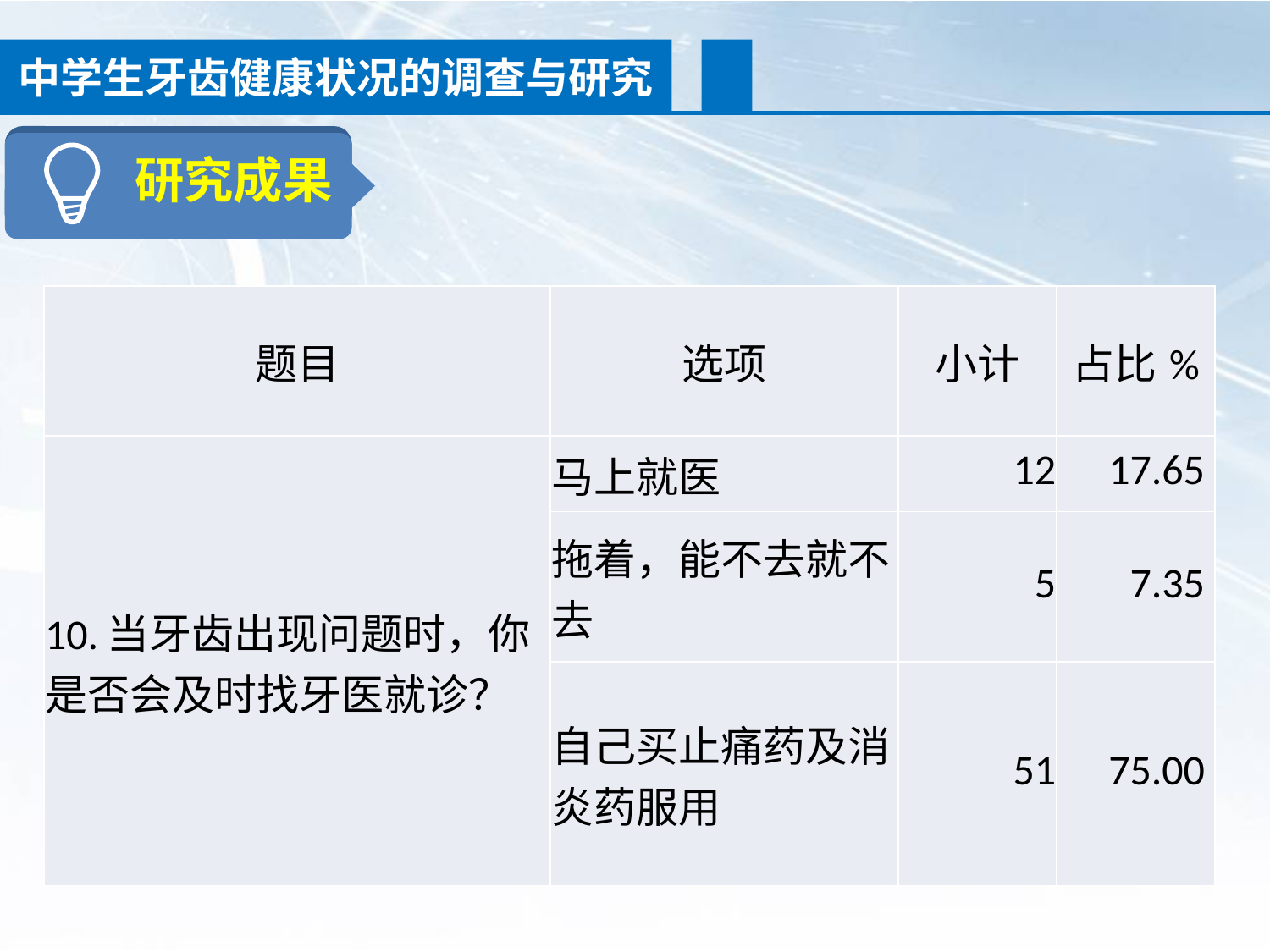

中学生牙齿健康状况的调查与研究

研究成果
| 题目 | 选项 | 小计 | 占比% |
| --- | --- | --- | --- |
| 10.当牙齿出现问题时，你是否会及时找牙医就诊？ | 马上就医 | 12 | 17.65 |
|  | 拖着，能不去就不去 | 5 | 7.35 |
|  | 自己买止痛药及消炎药服用 | 51 | 75.00 |